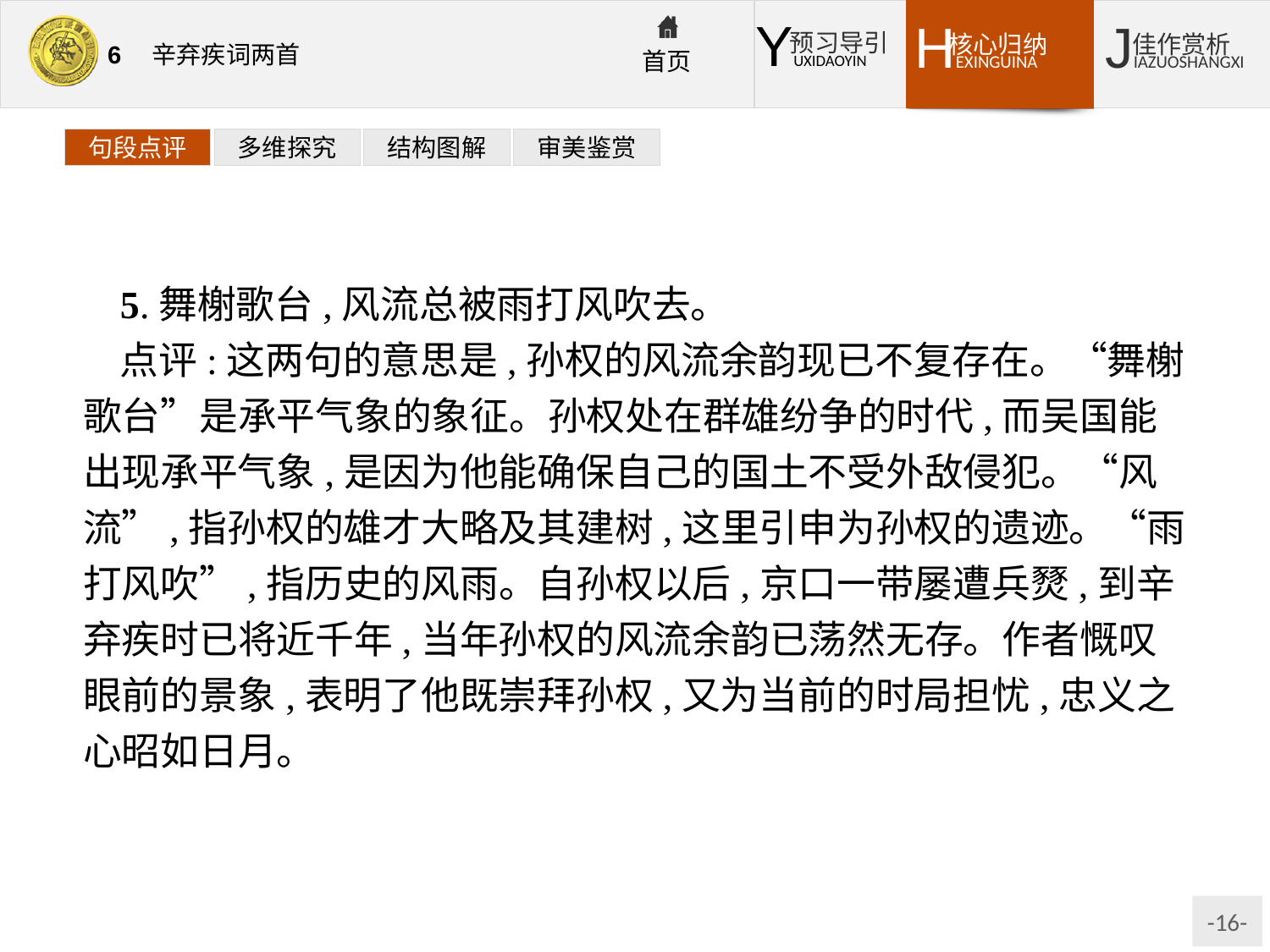

句段点评
多维探究
结构图解
审美鉴赏
5.舞榭歌台,风流总被雨打风吹去。
点评:这两句的意思是,孙权的风流余韵现已不复存在。“舞榭歌台”是承平气象的象征。孙权处在群雄纷争的时代,而吴国能出现承平气象,是因为他能确保自己的国土不受外敌侵犯。“风流”,指孙权的雄才大略及其建树,这里引申为孙权的遗迹。“雨打风吹”,指历史的风雨。自孙权以后,京口一带屡遭兵燹,到辛弃疾时已将近千年,当年孙权的风流余韵已荡然无存。作者慨叹眼前的景象,表明了他既崇拜孙权,又为当前的时局担忧,忠义之心昭如日月。